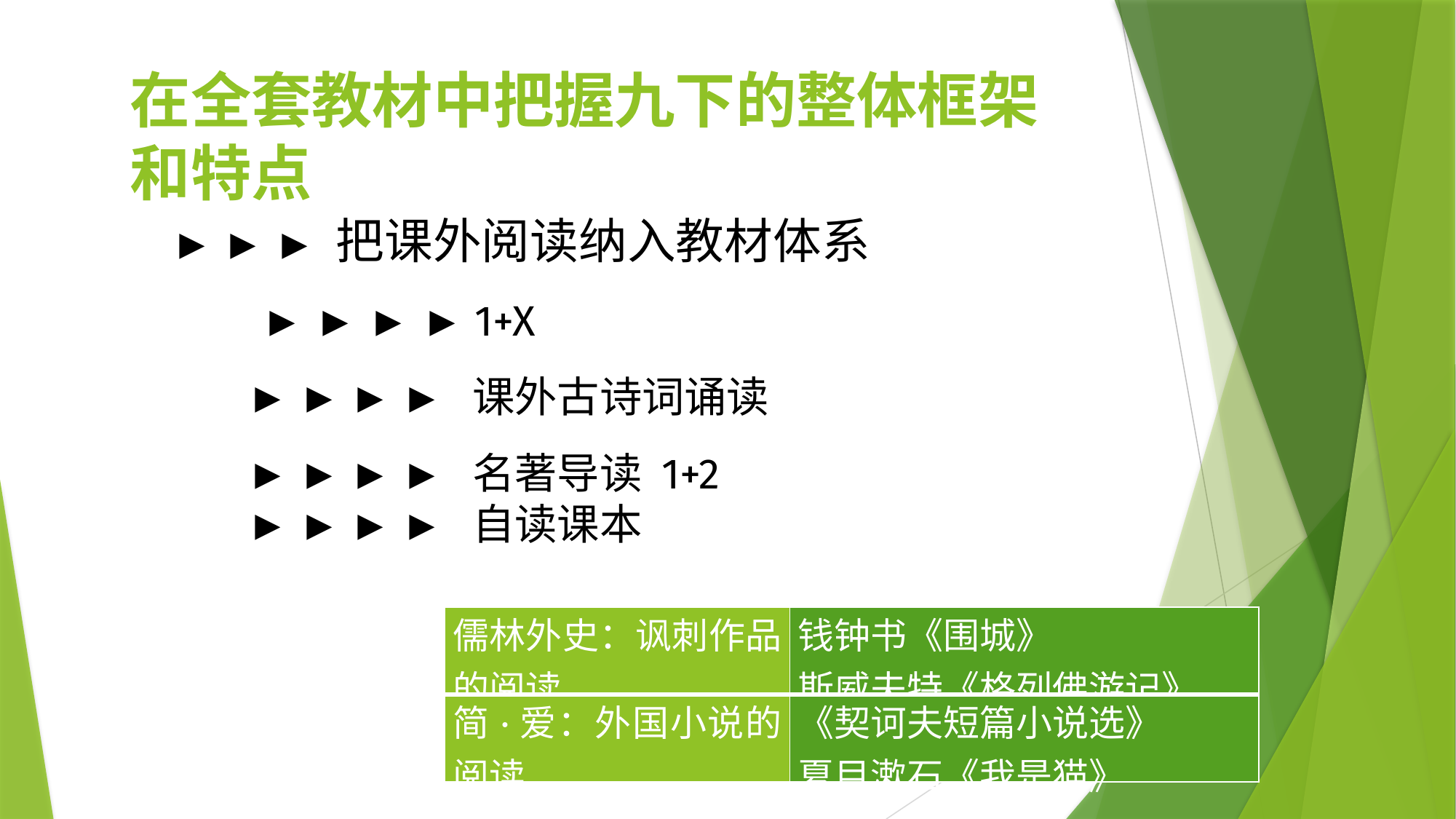

在全套教材中把握九下的整体框架和特点

► ► ► 把课外阅读纳入教材体系
        ► ► ► ► 1+X
        ► ► ► ►  课外古诗词诵读
        ► ► ► ►  名著导读 1+2
        ► ► ► ►  自读课本

| 儒林外史：讽刺作品的阅读 | 钱钟书《围城》 斯威夫特《格列佛游记》 |
| --- | --- |
| 简·爱：外国小说的阅读 | 《契诃夫短篇小说选》 夏目漱石《我是猫》 |